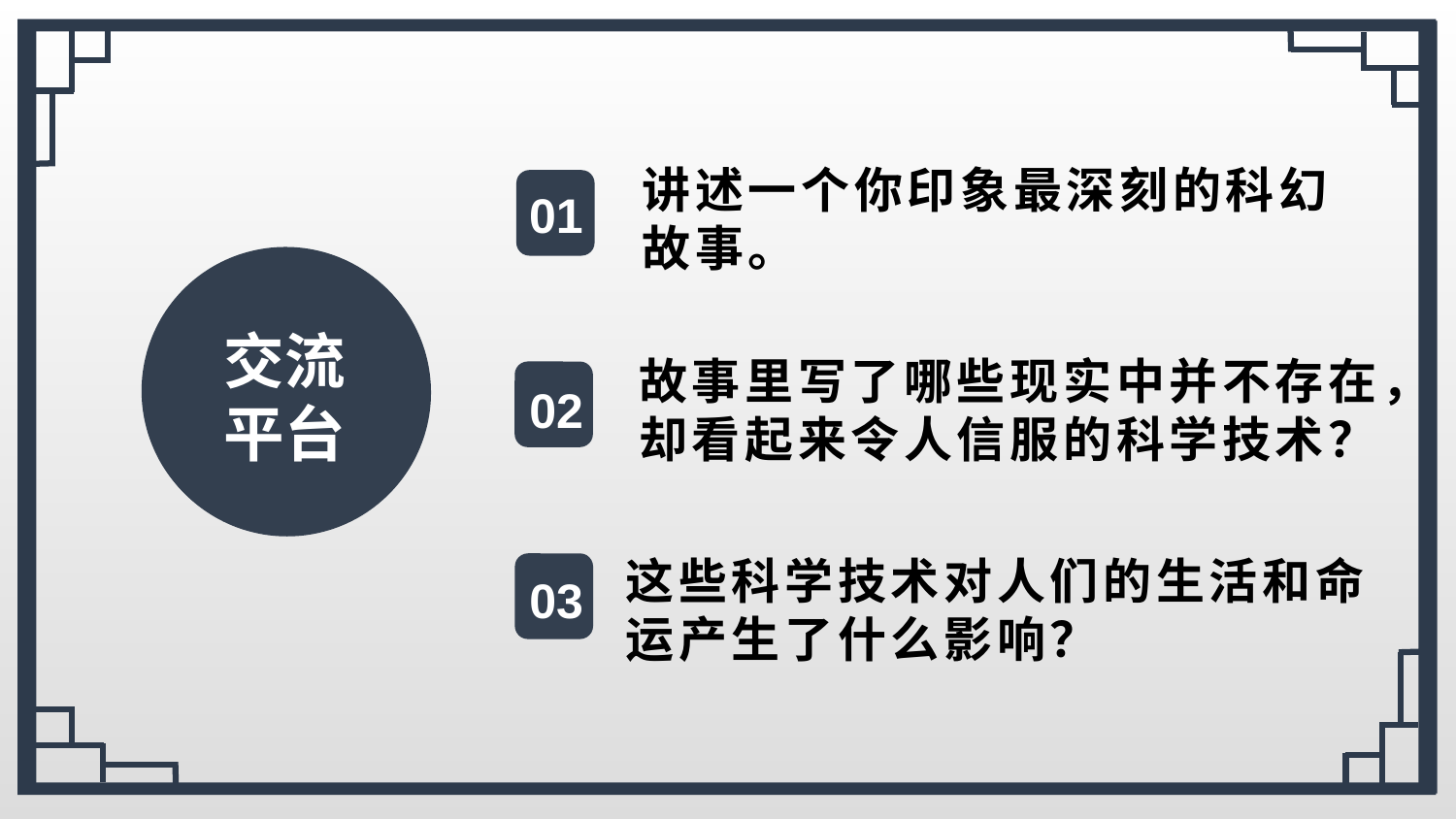

讲述一个你印象最深刻的科幻故事。

01

交流
平台
交流
平台
故事里写了哪些现实中并不存在，却看起来令人信服的科学技术？

02

这些科学技术对人们的生活和命运产生了什么影响？

03